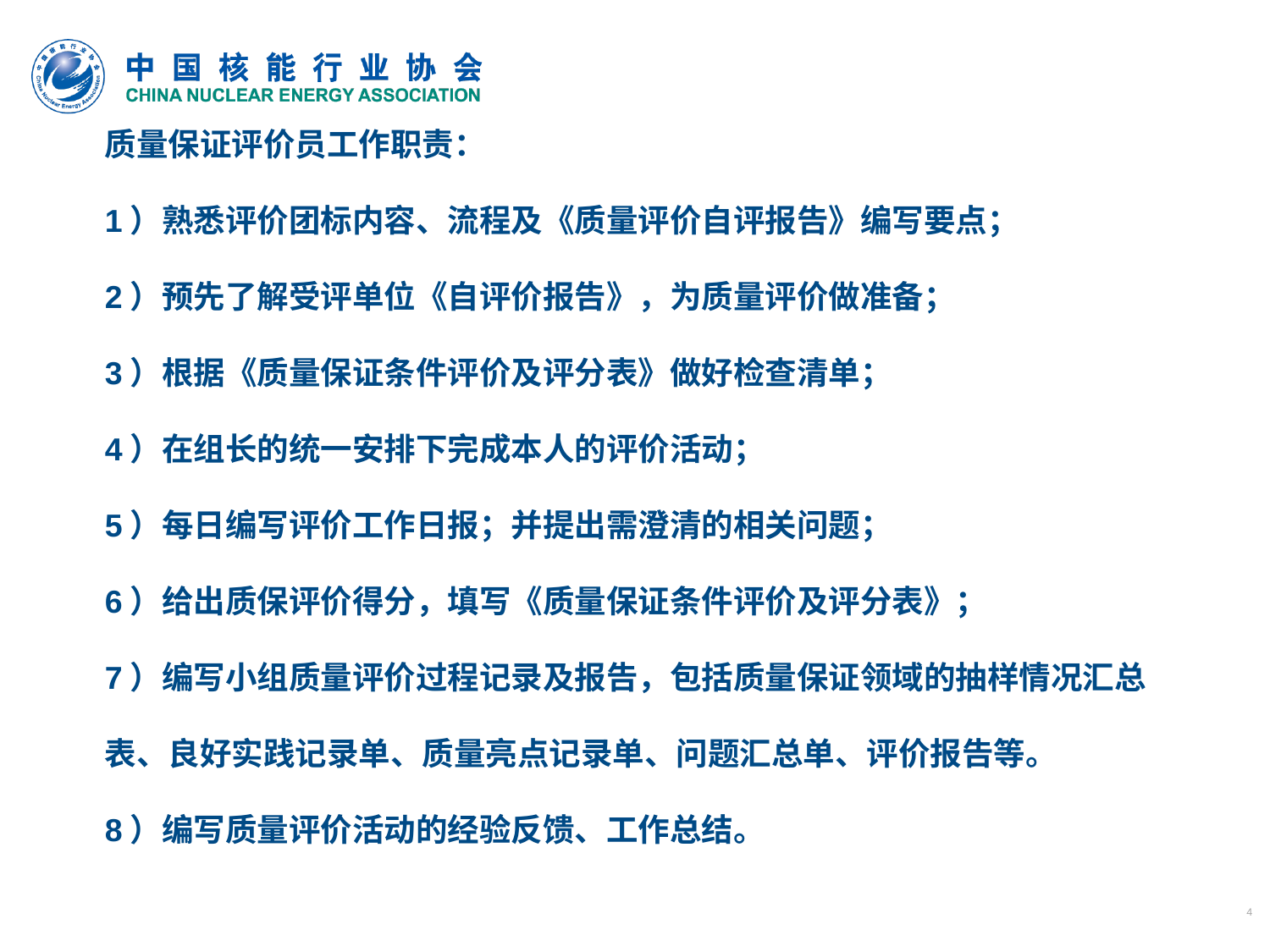

# 质量保证评价员工作职责： 1）熟悉评价团标内容、流程及《质量评价自评报告》编写要点； 2）预先了解受评单位《自评价报告》，为质量评价做准备； 3）根据《质量保证条件评价及评分表》做好检查清单； 4）在组长的统一安排下完成本人的评价活动； 5）每日编写评价工作日报；并提出需澄清的相关问题； 6）给出质保评价得分，填写《质量保证条件评价及评分表》； 7）编写小组质量评价过程记录及报告，包括质量保证领域的抽样情况汇总表、良好实践记录单、质量亮点记录单、问题汇总单、评价报告等。 8）编写质量评价活动的经验反馈、工作总结。
4